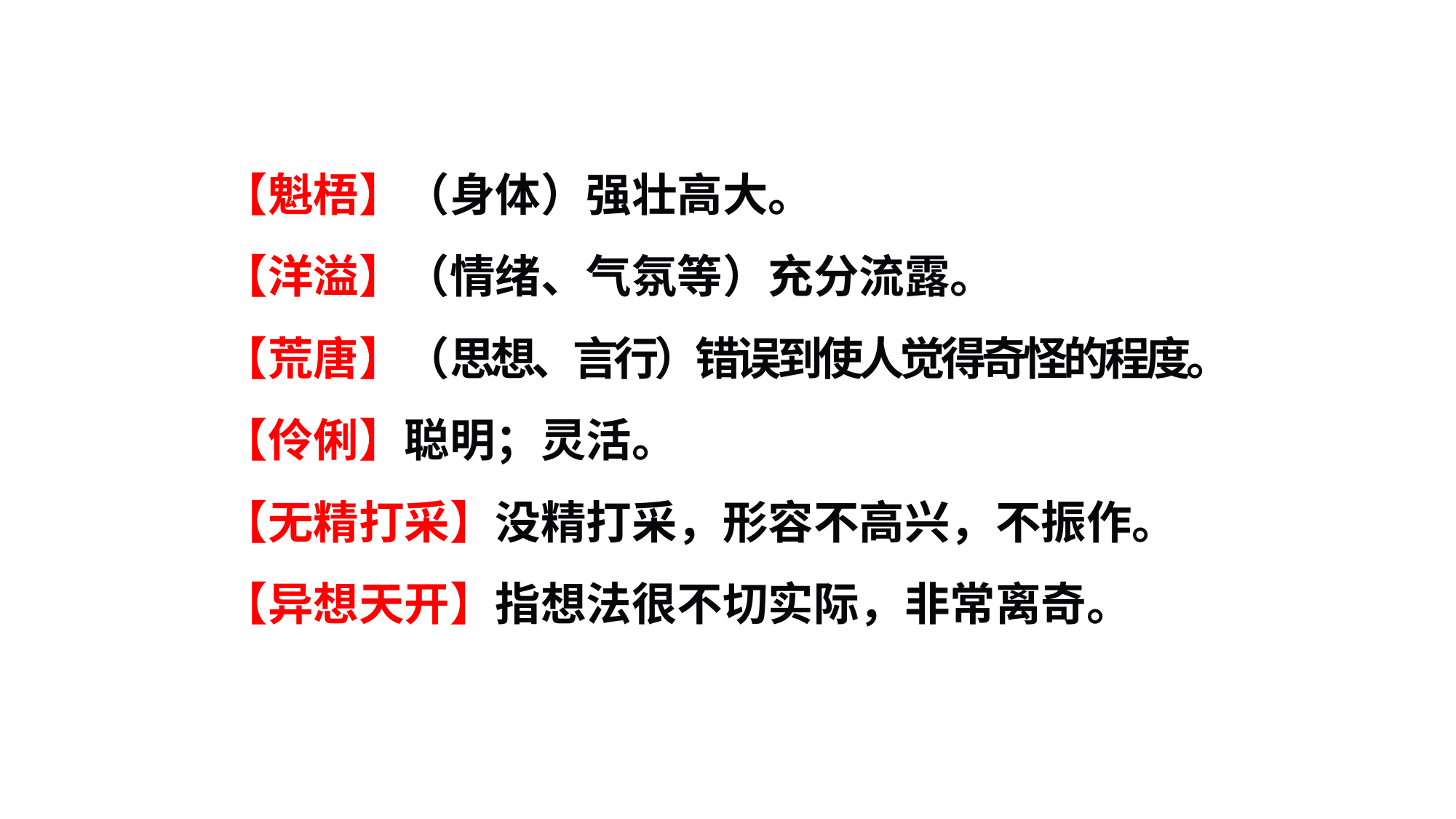

【魁梧】（身体）强壮高大。
【洋溢】（情绪、气氛等）充分流露。
【荒唐】（思想、言行）错误到使人觉得奇怪的程度。
【伶俐】聪明；灵活。
【无精打采】没精打采，形容不高兴，不振作。
【异想天开】指想法很不切实际，非常离奇。